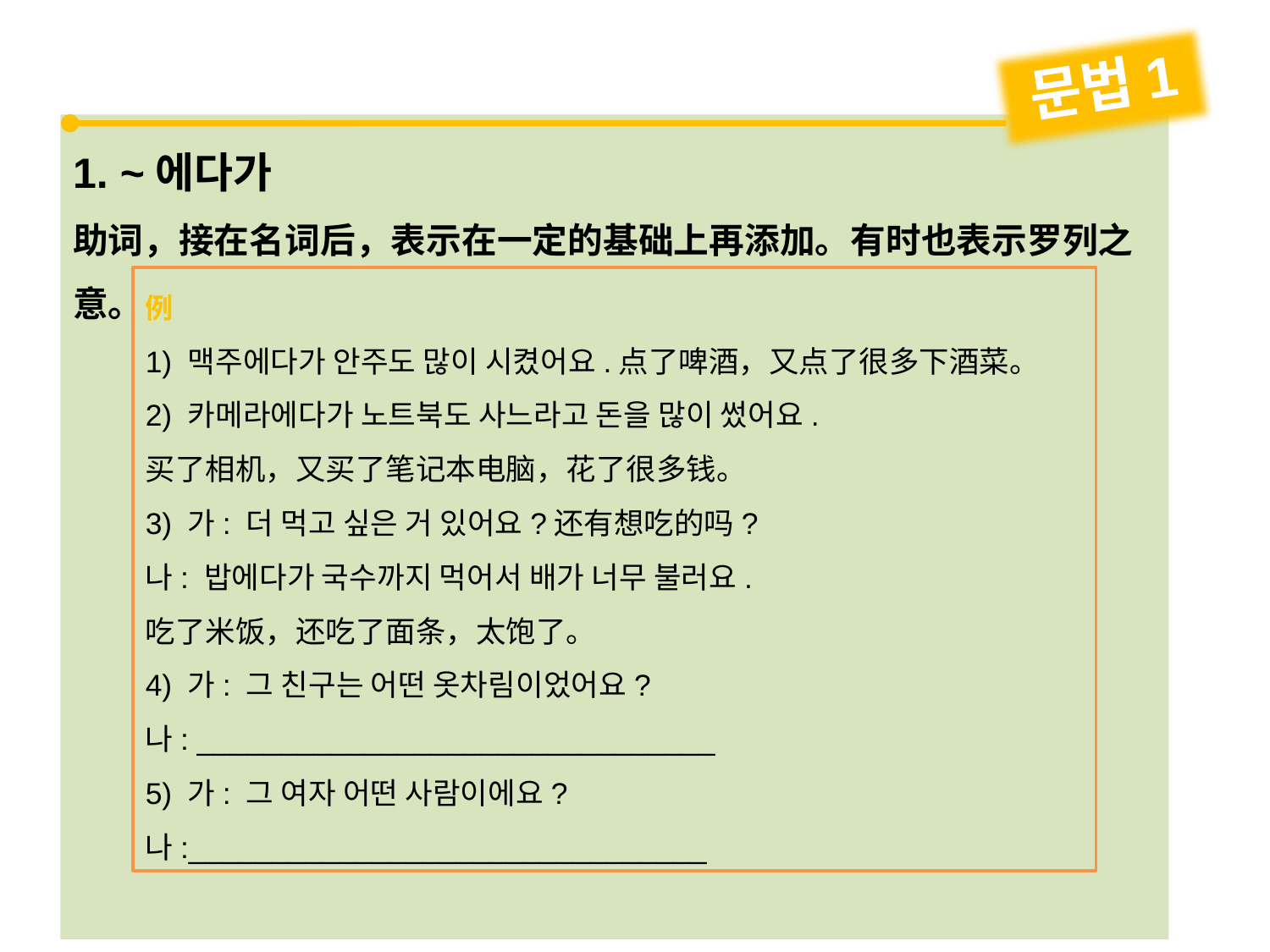

문법1
1. ~에다가
助词，接在名词后，表示在一定的基础上再添加。有时也表示罗列之意。

例
1) 맥주에다가 안주도 많이 시켰어요.点了啤酒，又点了很多下酒菜。
2) 카메라에다가 노트북도 사느라고 돈을 많이 썼어요.
买了相机，又买了笔记本电脑，花了很多钱。
3) 가: 더 먹고 싶은 거 있어요?还有想吃的吗?
나: 밥에다가 국수까지 먹어서 배가 너무 불러요.
吃了米饭，还吃了面条，太饱了。
4) 가: 그 친구는 어떤 옷차림이었어요?
나: _______________________________
5) 가: 그 여자 어떤 사람이에요?
나:_______________________________